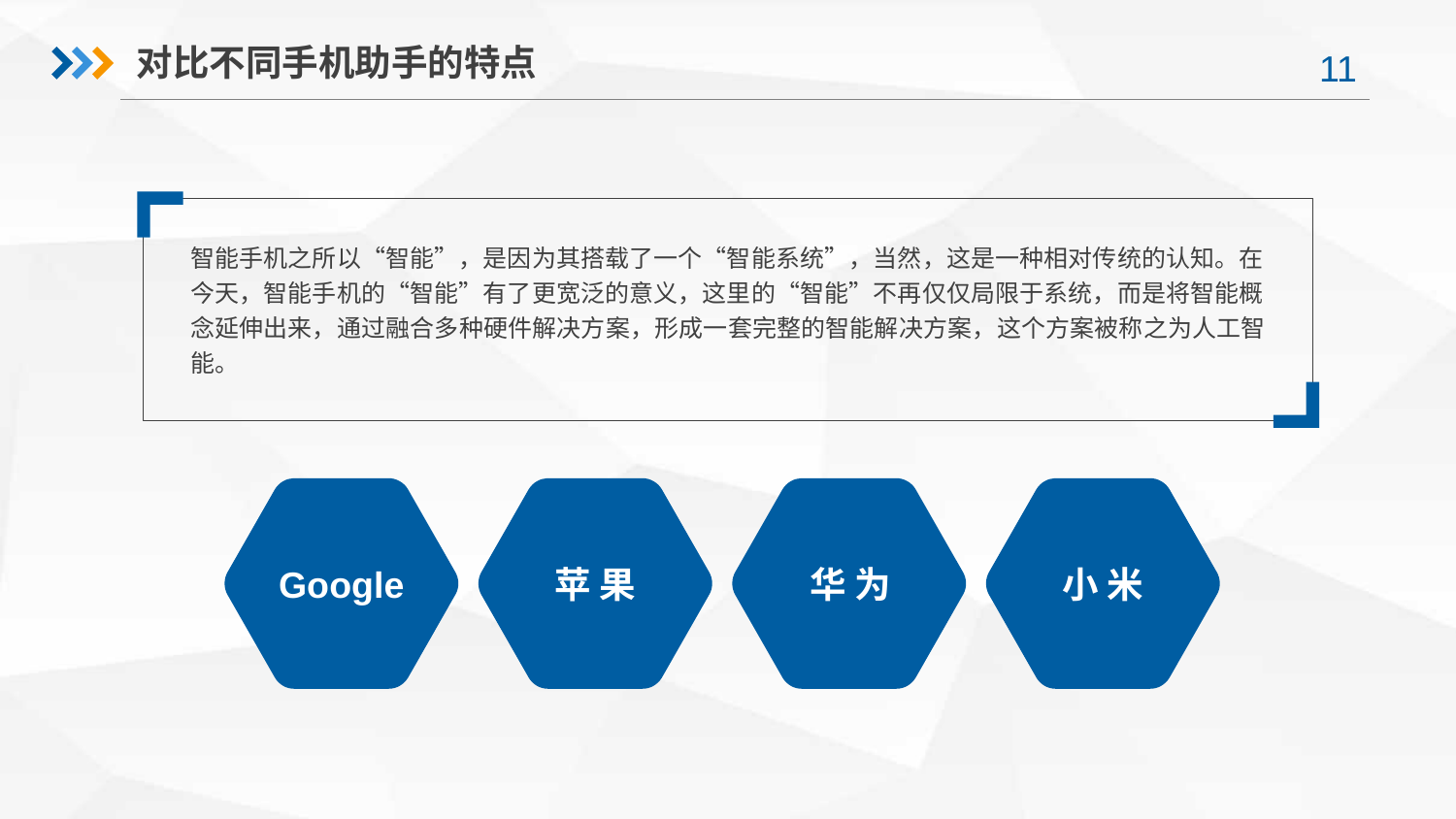

对比不同手机助手的特点

智能手机之所以“智能”，是因为其搭载了一个“智能系统”，当然，这是一种相对传统的认知。在今天，智能手机的“智能”有了更宽泛的意义，这里的“智能”不再仅仅局限于系统，而是将智能概念延伸出来，通过融合多种硬件解决方案，形成一套完整的智能解决方案，这个方案被称之为人工智能。

Google
苹 果
华 为
小 米